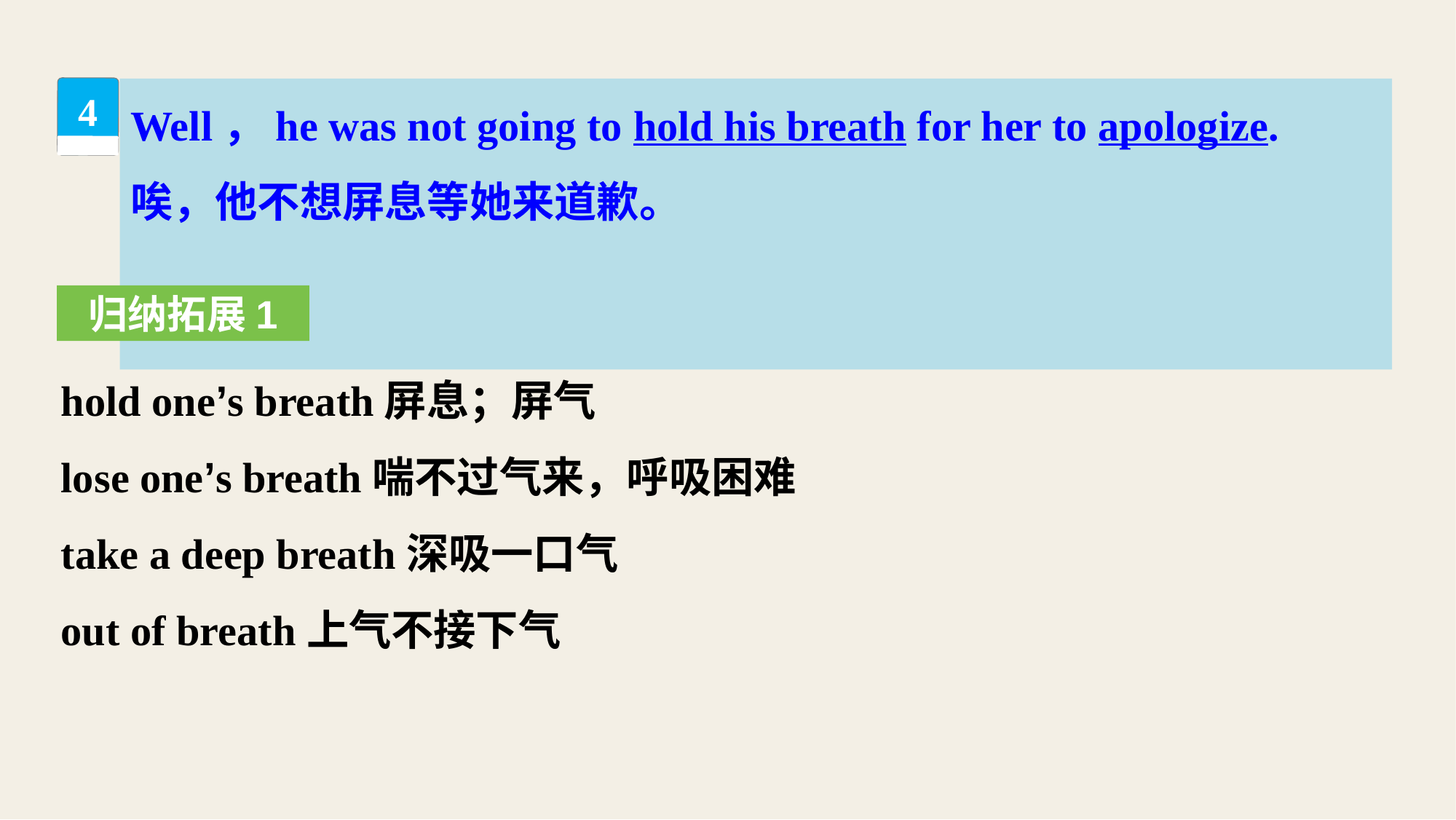

Well，he was not going to hold his breath for her to apologize.
唉，他不想屏息等她来道歉。

4

归纳拓展1
hold one’s breath屏息；屏气
lose one’s breath喘不过气来，呼吸困难
take a deep breath深吸一口气
out of breath上气不接下气